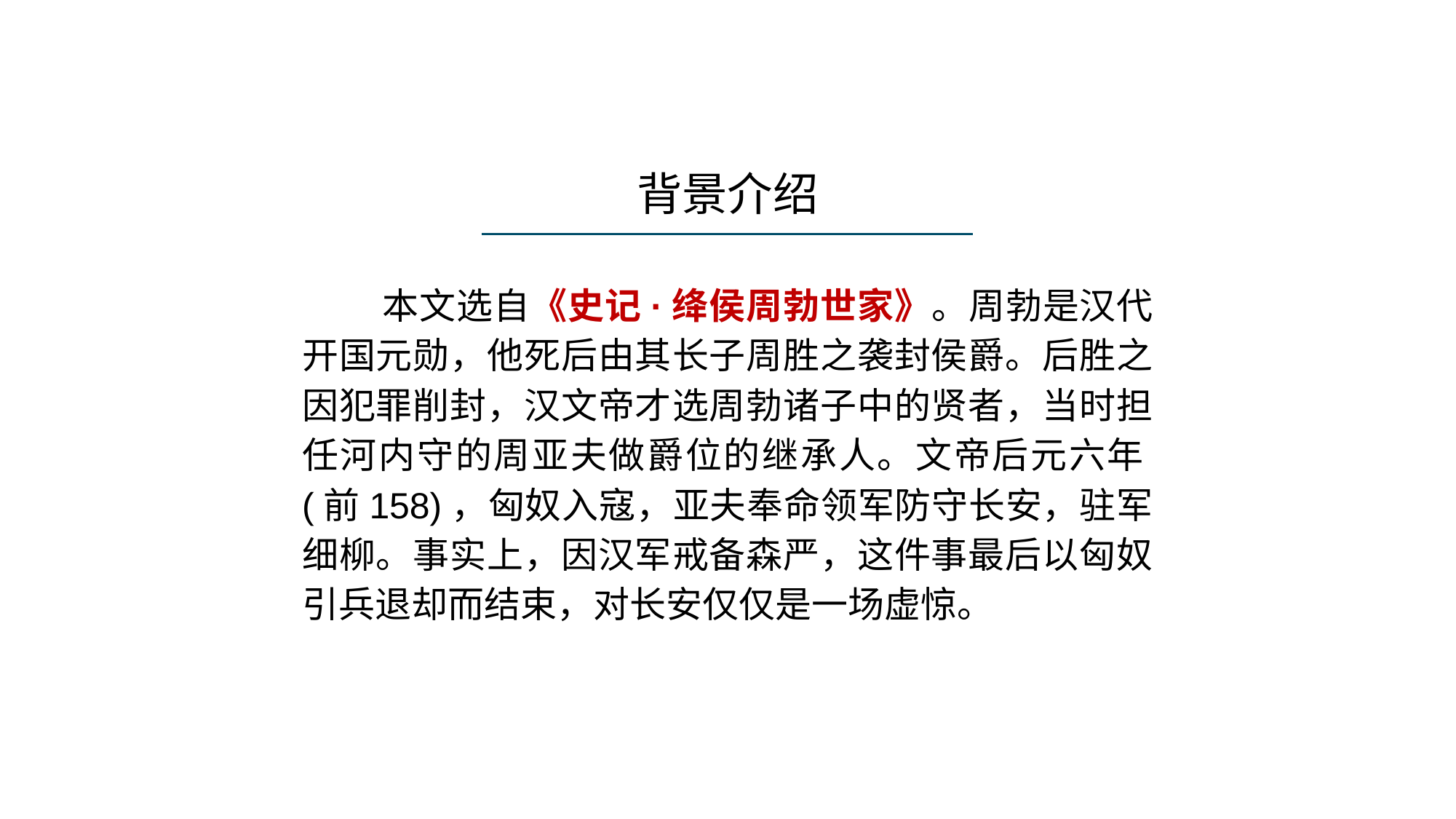

背景介绍
        本文选自《史记·绛侯周勃世家》。周勃是汉代开国元勋，他死后由其长子周胜之袭封侯爵。后胜之因犯罪削封，汉文帝才选周勃诸子中的贤者，当时担任河内守的周亚夫做爵位的继承人。文帝后元六年(前158)，匈奴入寇，亚夫奉命领军防守长安，驻军细柳。事实上，因汉军戒备森严，这件事最后以匈奴引兵退却而结束，对长安仅仅是一场虚惊。